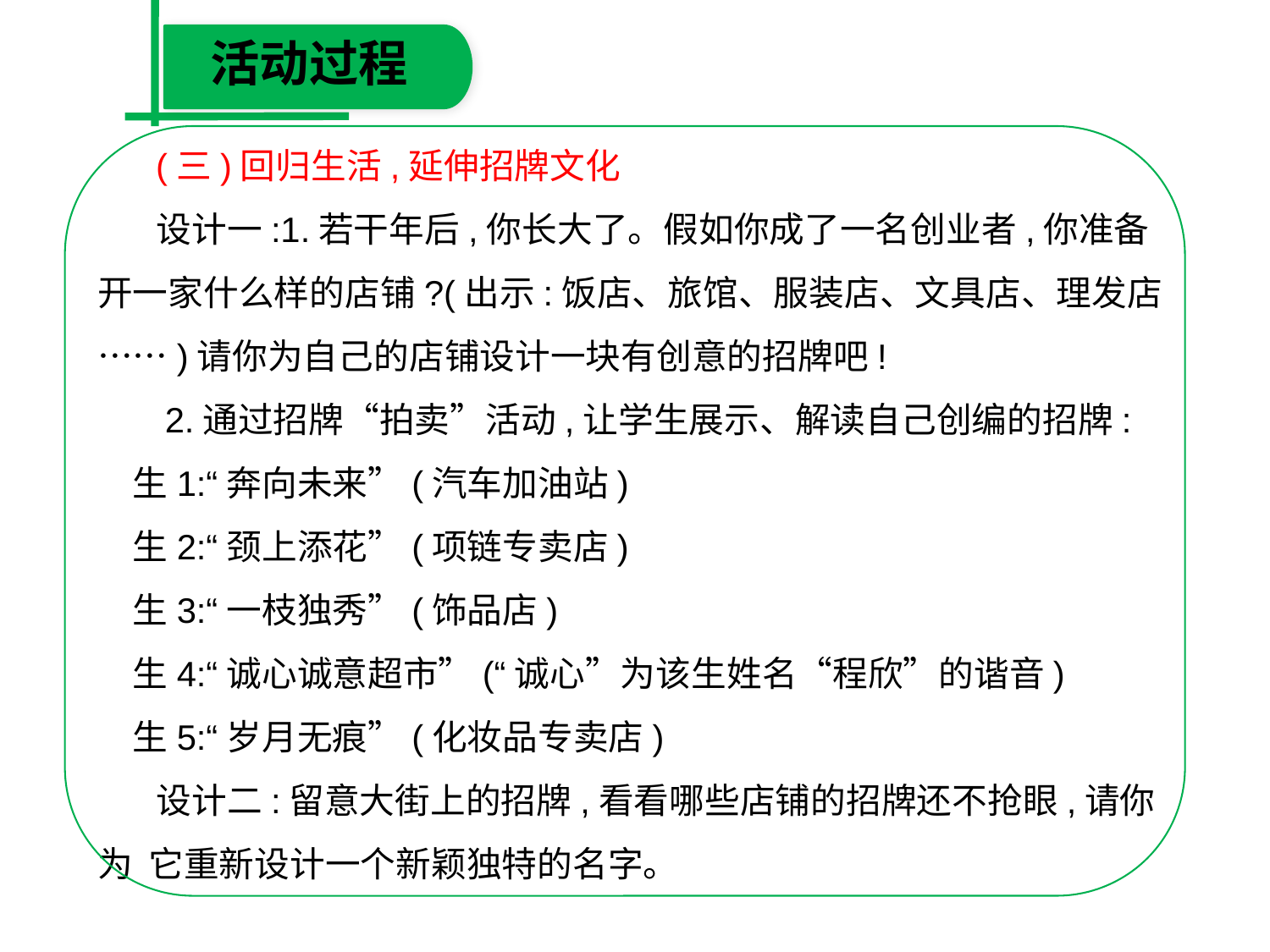

活动过程
      (三)回归生活,延伸招牌文化
　   设计一:1.若干年后,你长大了。假如你成了一名创业者,你准备开一家什么样的店铺?(出示:饭店、旅馆、服装店、文具店、理发店……)请你为自己的店铺设计一块有创意的招牌吧!
　   2.通过招牌“拍卖”活动,让学生展示、解读自己创编的招牌:
　生1:“奔向未来”(汽车加油站)
　生2:“颈上添花”(项链专卖店)
　生3:“一枝独秀”(饰品店)
　生4:“诚心诚意超市”(“诚心”为该生姓名“程欣”的谐音)
　生5:“岁月无痕”(化妆品专卖店)
　   设计二:留意大街上的招牌,看看哪些店铺的招牌还不抢眼,请你为  它重新设计一个新颖独特的名字。